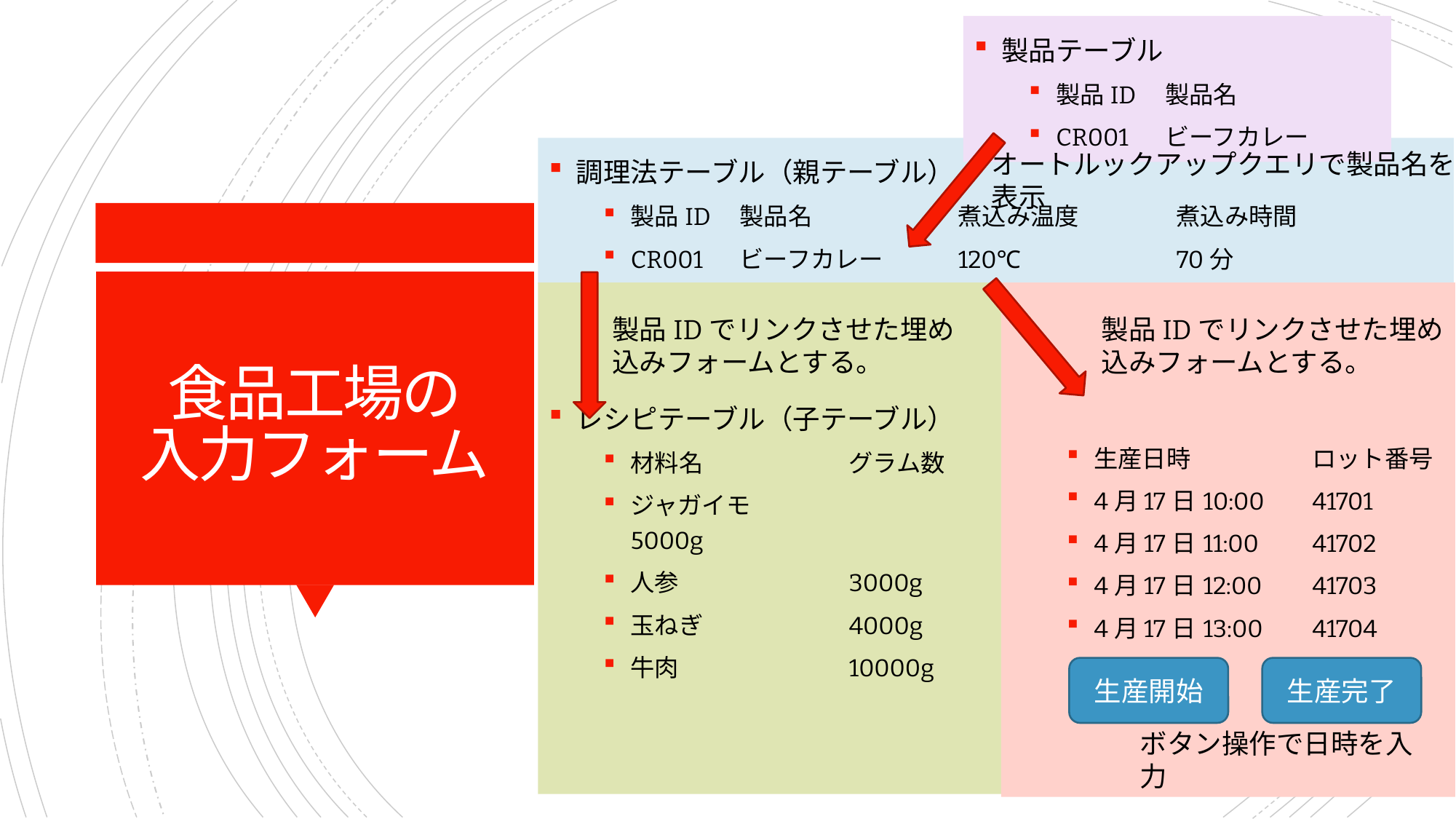

製品テーブル
製品ID 	製品名
CR001	ビーフカレー

調理法テーブル（親テーブル）
製品ID	製品名		煮込み温度	煮込み時間
CR001	ビーフカレー	120℃		70分
オートルックアップクエリで製品名を表示

# 食品工場の 入力フォーム
レシピテーブル（子テーブル）
材料名		グラム数
ジャガイモ		5000g
人参		3000g
玉ねぎ		4000g
牛肉		10000g
生産日時		ロット番号
4月17日	10:00	41701
4月17日	11:00	41702
4月17日	12:00	41703
4月17日	13:00	41704
製品IDでリンクさせた埋め込みフォームとする。
製品IDでリンクさせた埋め込みフォームとする。
生産開始
生産完了
ボタン操作で日時を入力